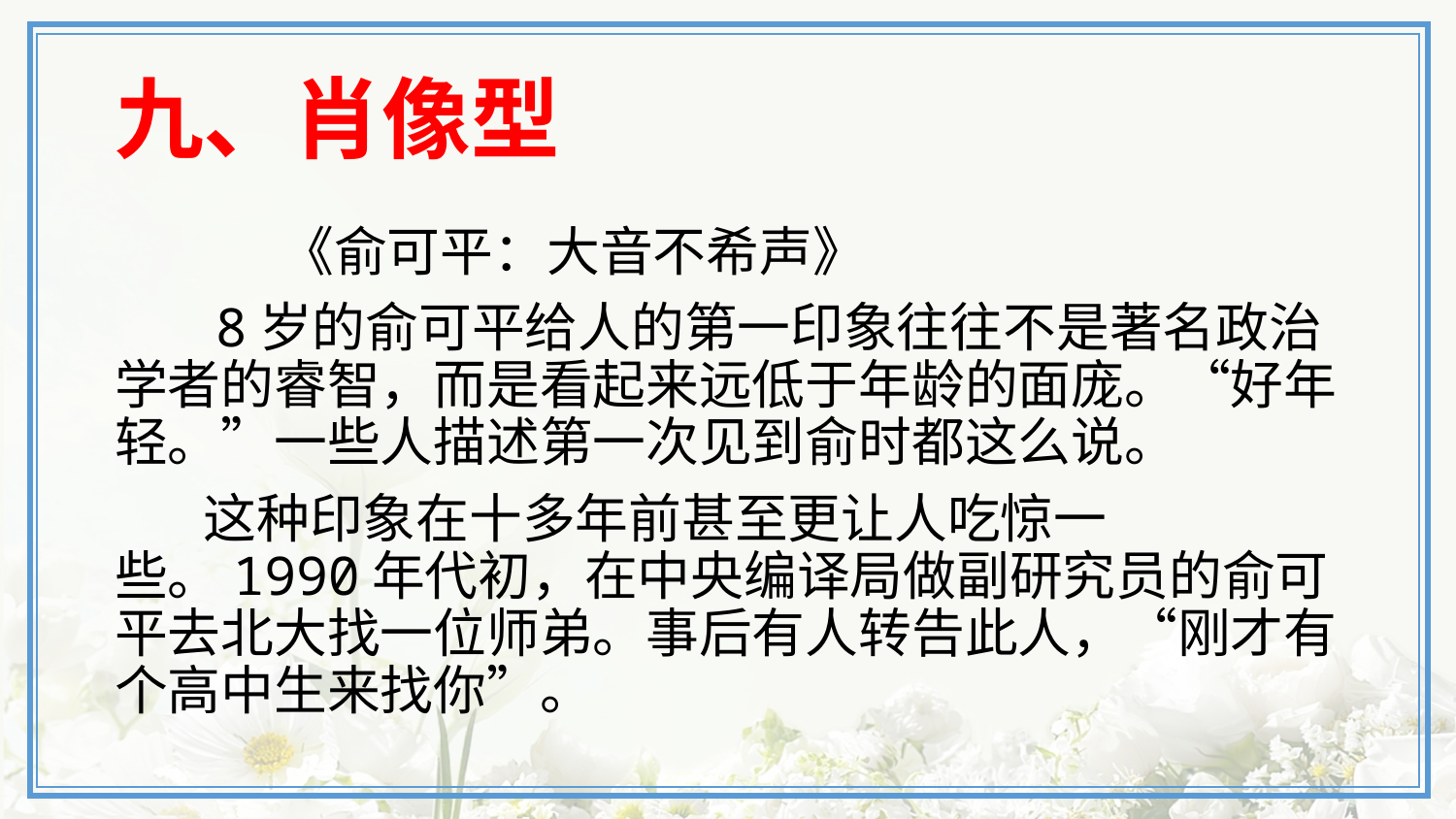

# 九、肖像型
             《俞可平：大音不希声》
  　8岁的俞可平给人的第一印象往往不是著名政治学者的睿智，而是看起来远低于年龄的面庞。“好年轻。”一些人描述第一次见到俞时都这么说。
 　 这种印象在十多年前甚至更让人吃惊一些。1990年代初，在中央编译局做副研究员的俞可平去北大找一位师弟。事后有人转告此人，“刚才有个高中生来找你”。